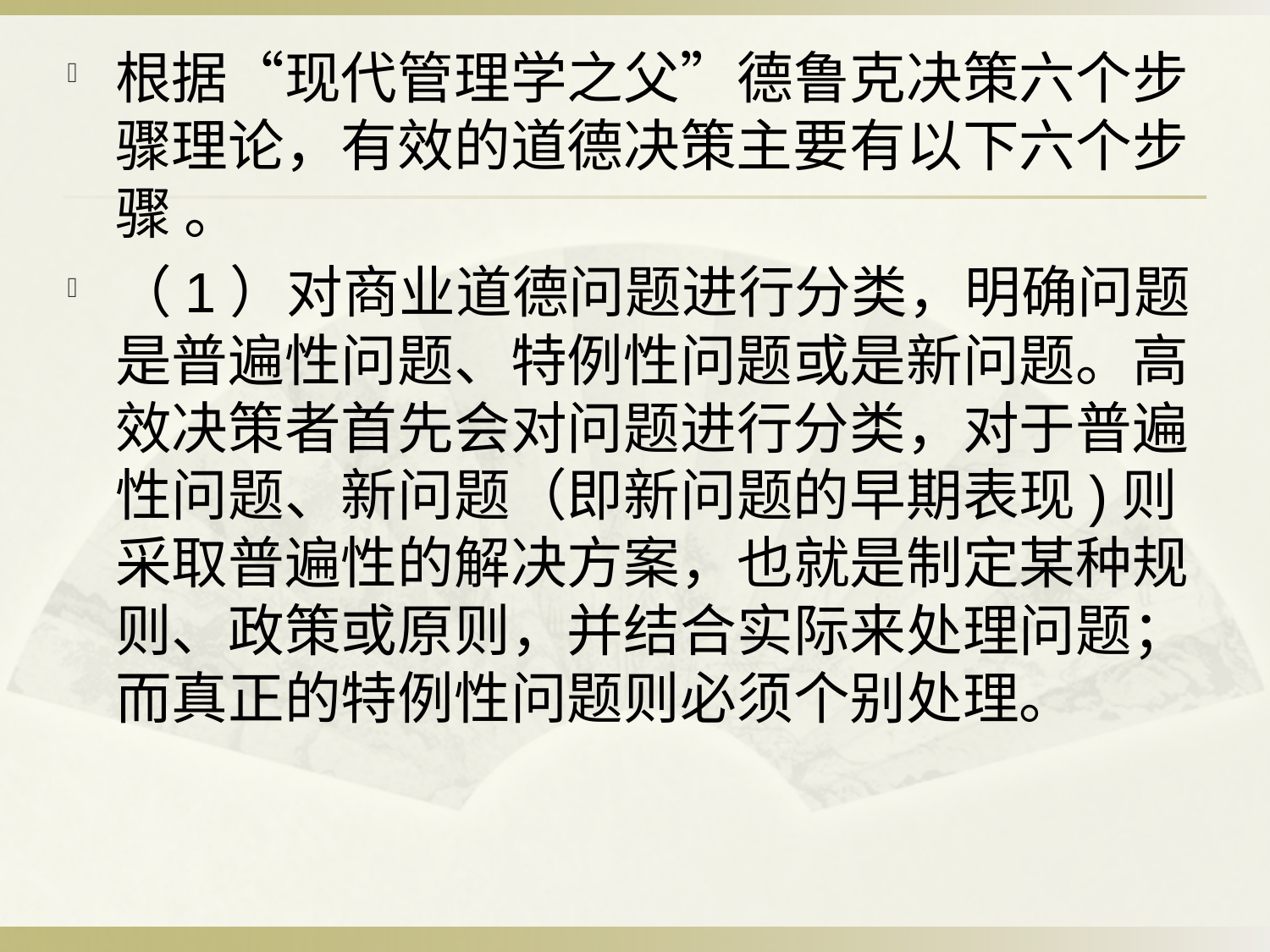

根据“现代管理学之父”德鲁克决策六个步骤理论，有效的道德决策主要有以下六个步骤 。
（1）对商业道德问题进行分类，明确问题是普遍性问题、特例性问题或是新问题。高效决策者首先会对问题进行分类，对于普遍性问题、新问题（即新问题的早期表现)则采取普遍性的解决方案，也就是制定某种规则、政策或原则，并结合实际来处理问题；而真正的特例性问题则必须个别处理。
#